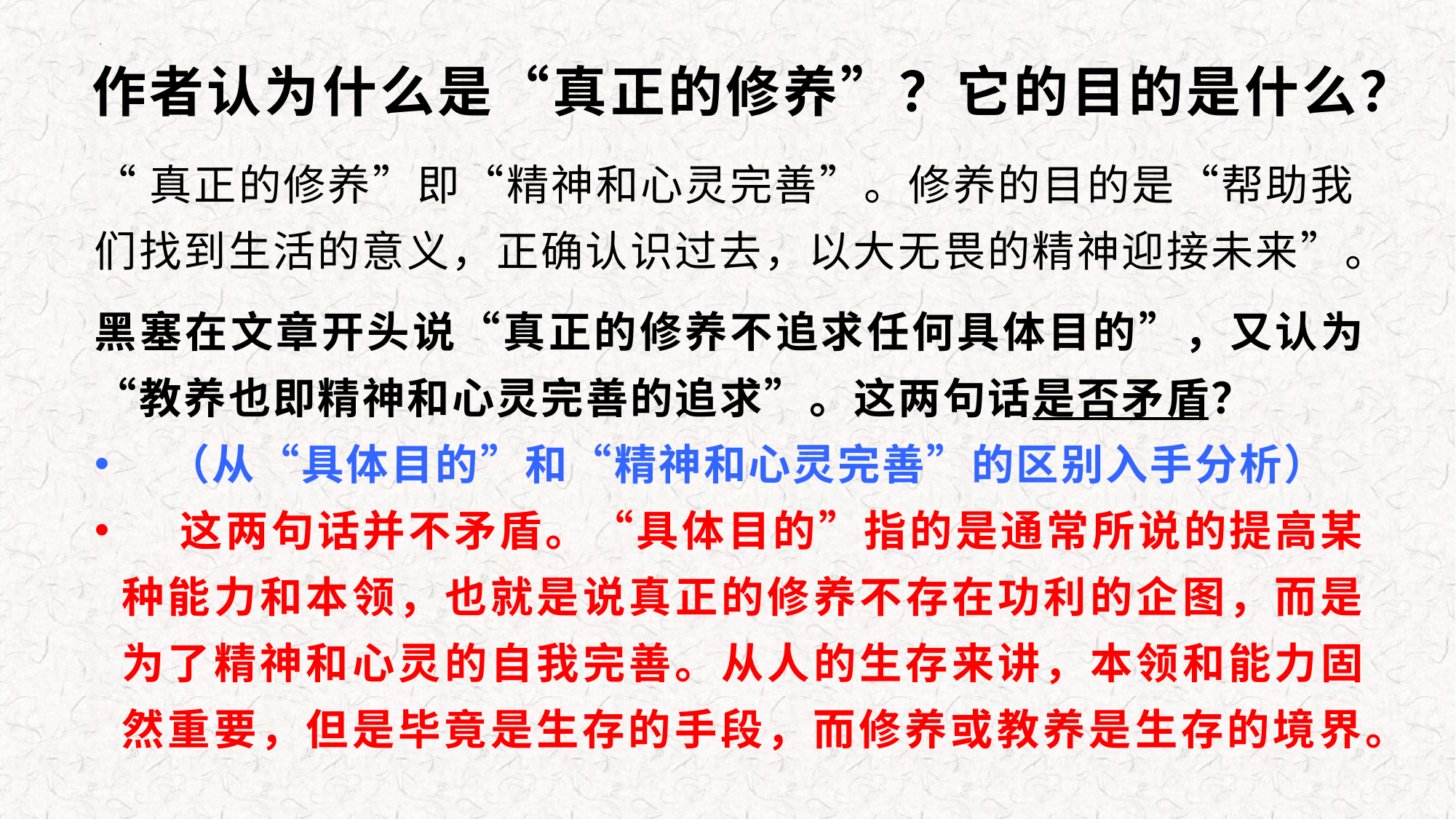

# 作者认为什么是“真正的修养”？它的目的是什么？
“真正的修养”即“精神和心灵完善”。修养的目的是“帮助我们找到生活的意义，正确认识过去，以大无畏的精神迎接未来”。
黑塞在文章开头说“真正的修养不追求任何具体目的”，又认为“教养也即精神和心灵完善的追求”。这两句话是否矛盾？
   （从“具体目的”和“精神和心灵完善”的区别入手分析）
　 这两句话并不矛盾。“具体目的”指的是通常所说的提高某种能力和本领，也就是说真正的修养不存在功利的企图，而是为了精神和心灵的自我完善。从人的生存来讲，本领和能力固然重要，但是毕竟是生存的手段，而修养或教养是生存的境界。